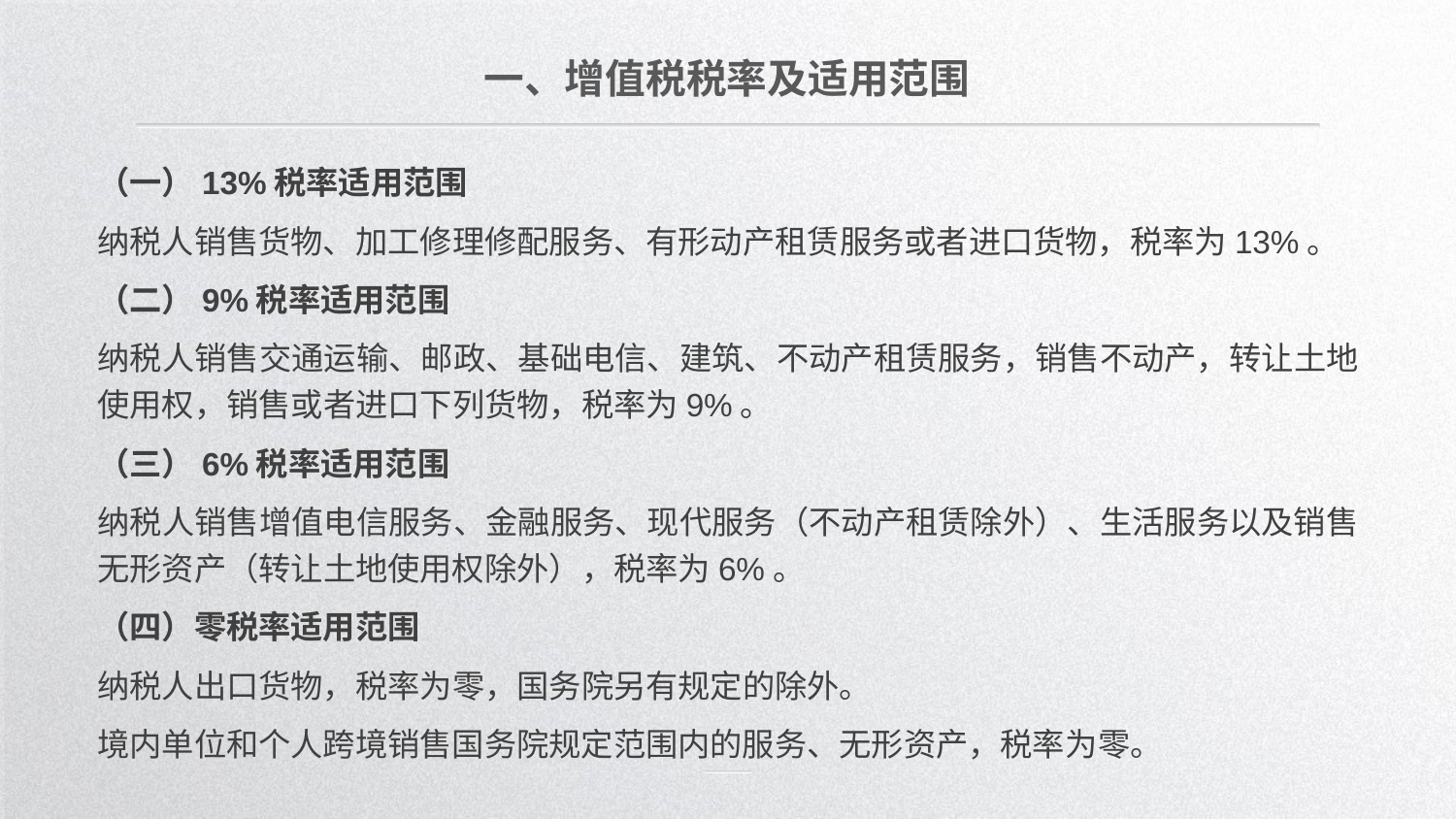

一、增值税税率及适用范围
（一）13%税率适用范围
纳税人销售货物、加工修理修配服务、有形动产租赁服务或者进口货物，税率为13%。
（二）9%税率适用范围
纳税人销售交通运输、邮政、基础电信、建筑、不动产租赁服务，销售不动产，转让土地使用权，销售或者进口下列货物，税率为9%。
（三）6%税率适用范围
纳税人销售增值电信服务、金融服务、现代服务（不动产租赁除外）、生活服务以及销售无形资产（转让土地使用权除外），税率为6%。
（四）零税率适用范围
纳税人出口货物，税率为零，国务院另有规定的除外。
境内单位和个人跨境销售国务院规定范围内的服务、无形资产，税率为零。